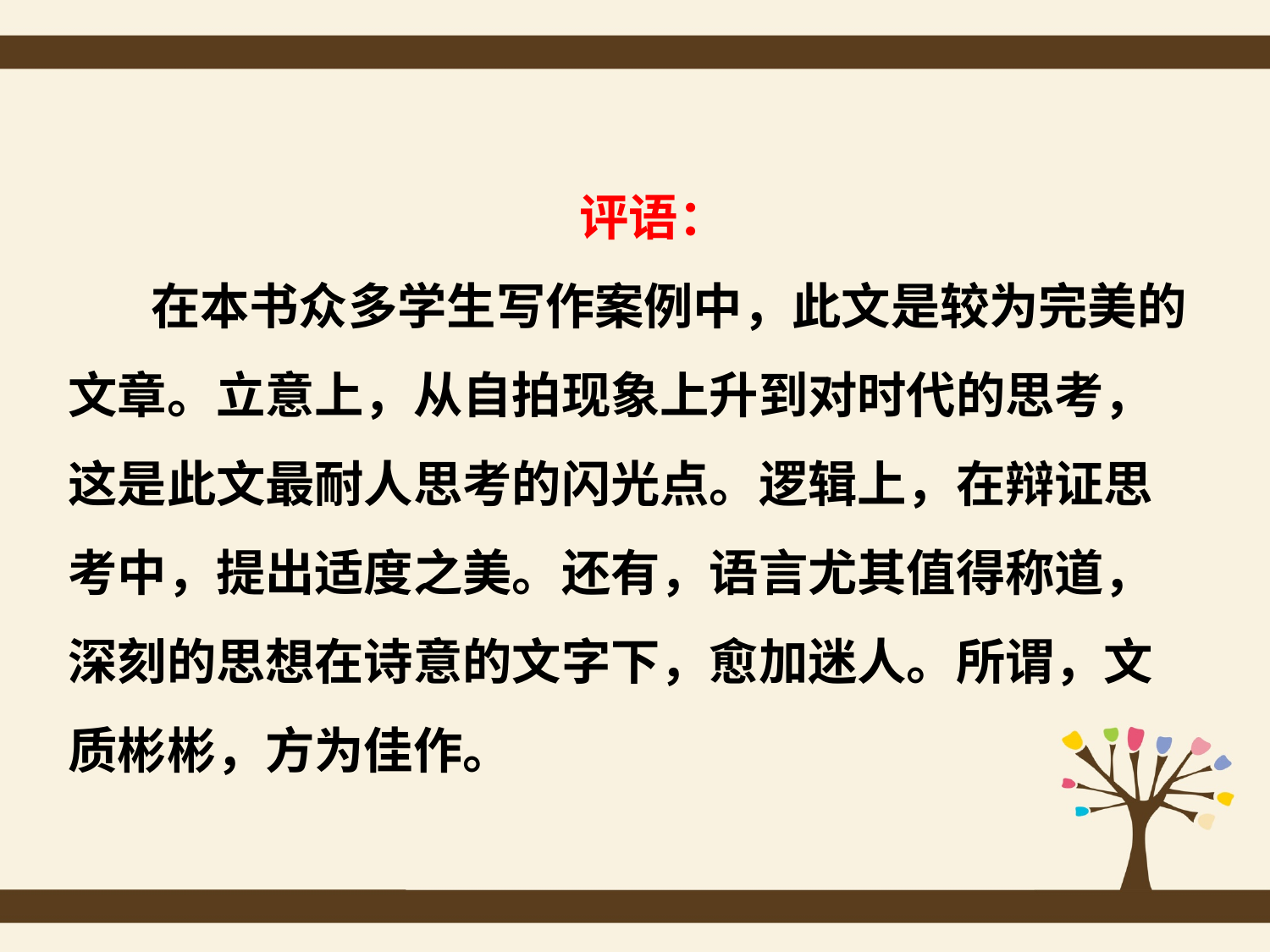

评语：
   在本书众多学生写作案例中，此文是较为完美的文章。立意上，从自拍现象上升到对时代的思考，这是此文最耐人思考的闪光点。逻辑上，在辩证思考中，提出适度之美。还有，语言尤其值得称道，深刻的思想在诗意的文字下，愈加迷人。所谓，文质彬彬，方为佳作。